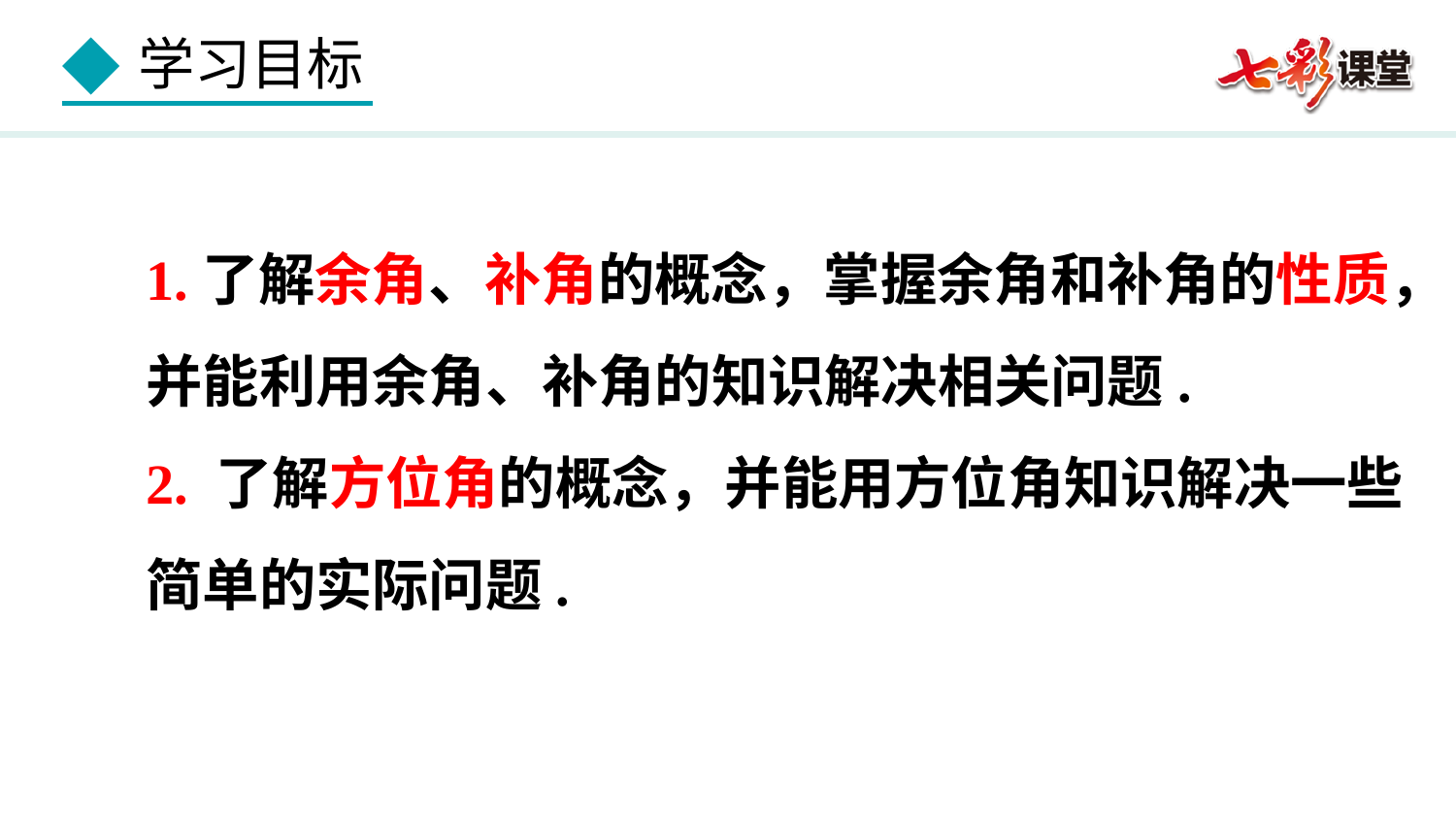

1.了解余角、补角的概念，掌握余角和补角的性质，并能利用余角、补角的知识解决相关问题.
2. 了解方位角的概念，并能用方位角知识解决一些简单的实际问题.